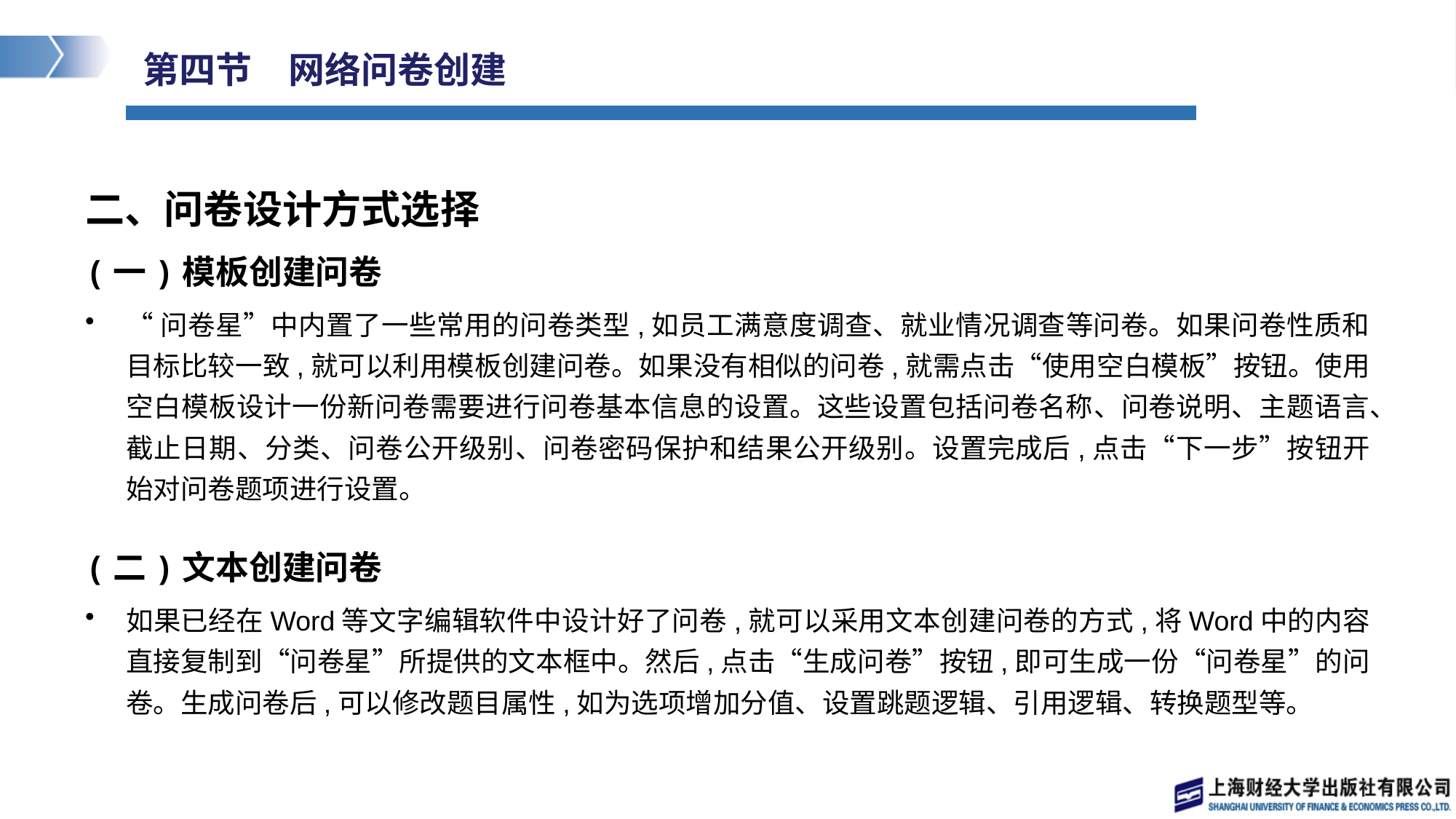

# 第四节　网络问卷创建
二、问卷设计方式选择
(一)模板创建问卷
“问卷星”中内置了一些常用的问卷类型,如员工满意度调查、就业情况调查等问卷。如果问卷性质和目标比较一致,就可以利用模板创建问卷。如果没有相似的问卷,就需点击“使用空白模板”按钮。使用空白模板设计一份新问卷需要进行问卷基本信息的设置。这些设置包括问卷名称、问卷说明、主题语言、截止日期、分类、问卷公开级别、问卷密码保护和结果公开级别。设置完成后,点击“下一步”按钮开始对问卷题项进行设置。
(二)文本创建问卷
如果已经在Word等文字编辑软件中设计好了问卷,就可以采用文本创建问卷的方式,将Word中的内容直接复制到“问卷星”所提供的文本框中。然后,点击“生成问卷”按钮,即可生成一份“问卷星”的问卷。生成问卷后,可以修改题目属性,如为选项增加分值、设置跳题逻辑、引用逻辑、转换题型等。